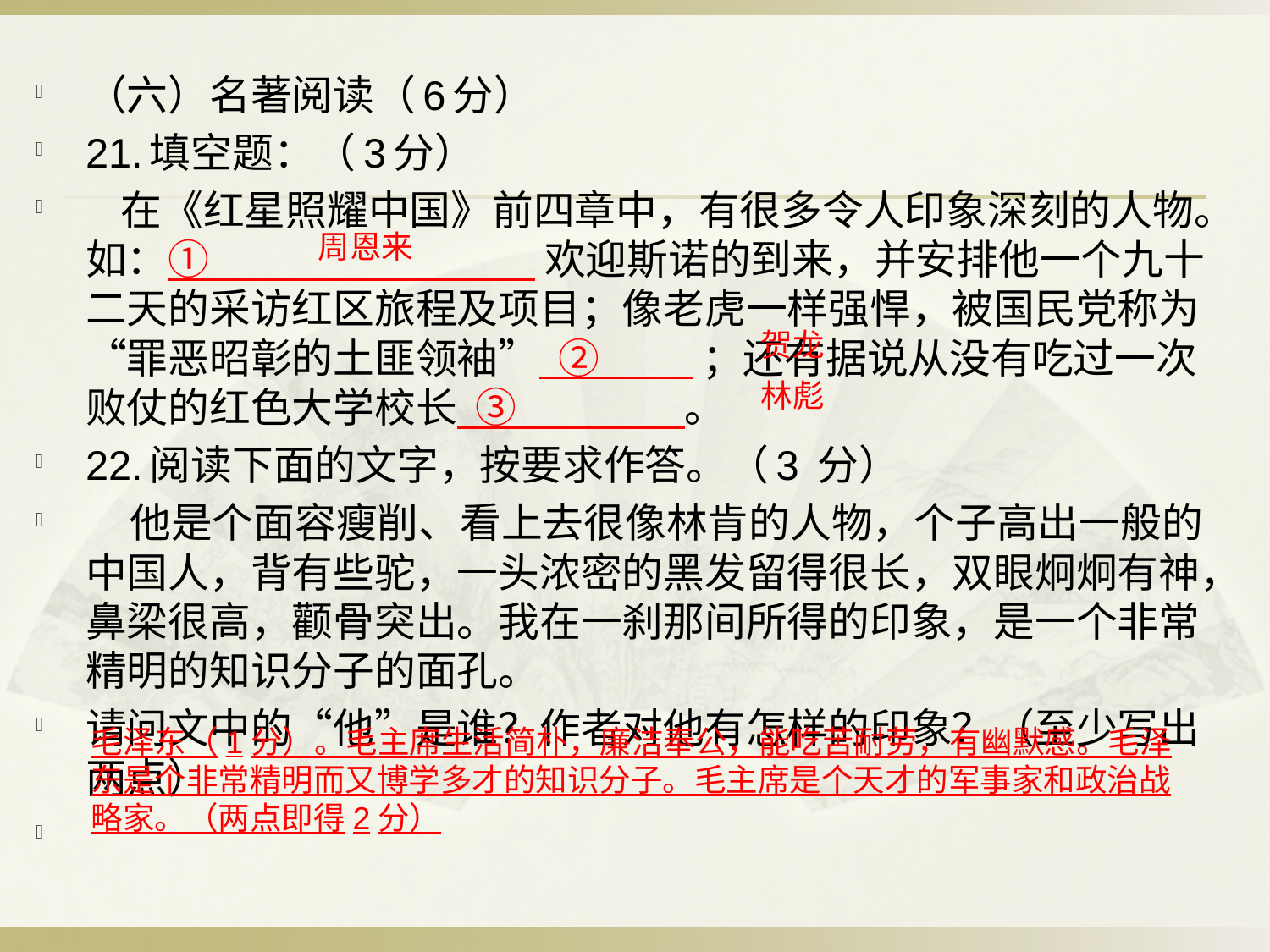

（六）名著阅读（6分）
21.填空题：（3分）
   在《红星照耀中国》前四章中，有很多令人印象深刻的人物。如：①                                    欢迎斯诺的到来，并安排他一个九十二天的采访红区旅程及项目；像老虎一样强悍，被国民党称为“罪恶昭彰的土匪领袖”  ②           ；还有据说从没有吃过一次败仗的红色大学校长  ③                  。
22.阅读下面的文字，按要求作答。（3 分）
    他是个面容瘦削、看上去很像林肯的人物，个子高出一般的中国人，背有些驼，一头浓密的黑发留得很长，双眼炯炯有神，鼻梁很高，颧骨突出。我在一刹那间所得的印象，是一个非常精明的知识分子的面孔。
请问文中的“他”是谁？作者对他有怎样的印象？（至少写出两点）

   周恩来
贺龙
林彪
毛泽东（1分）。毛主席生活简朴，廉洁奉公，能吃苦耐劳，有幽默感。毛泽东是个非常精明而又博学多才的知识分子。毛主席是个天才的军事家和政治战略家。（两点即得2分）